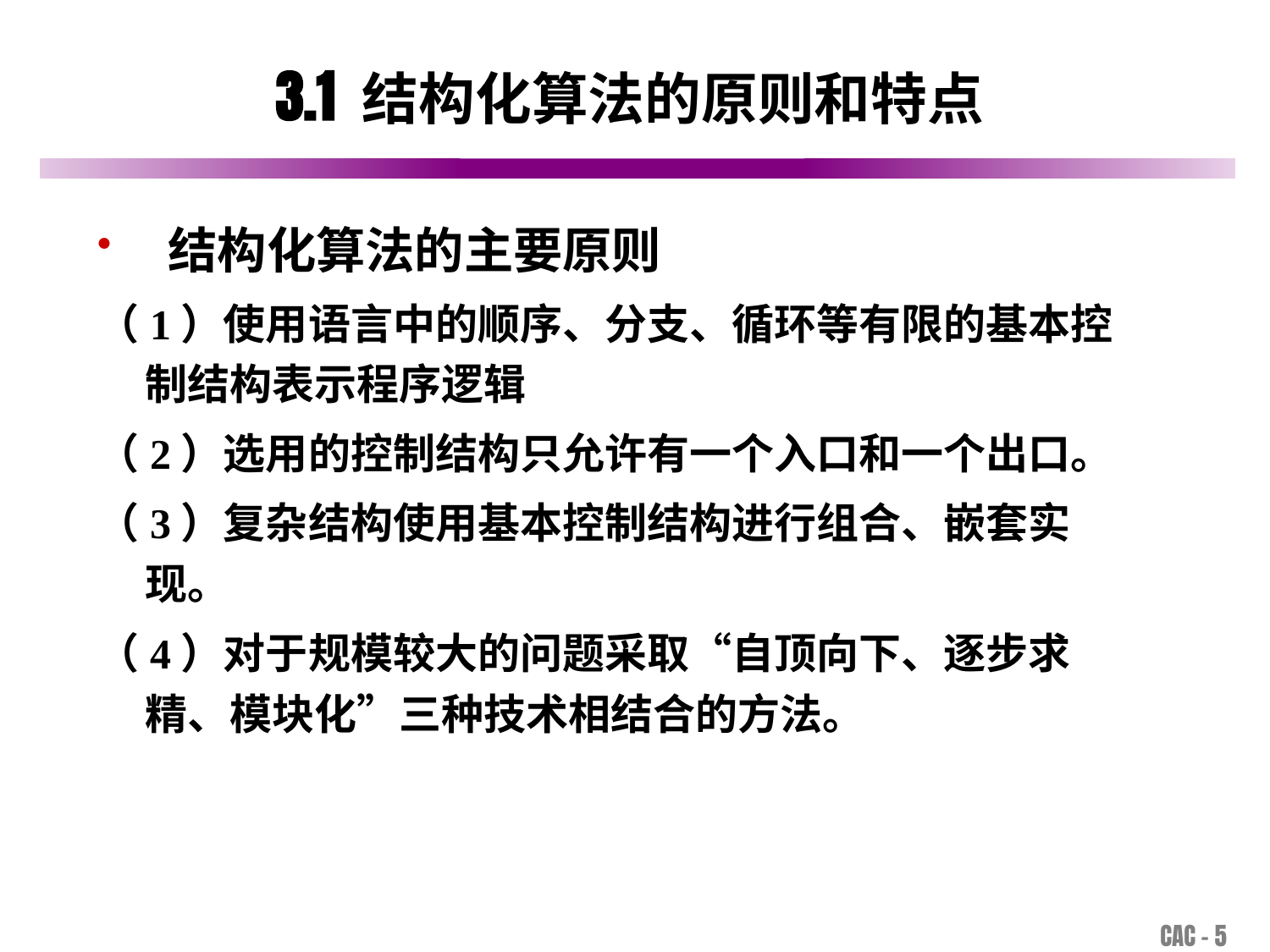

# 3.1 结构化算法的原则和特点
 结构化算法的主要原则
（1）使用语言中的顺序、分支、循环等有限的基本控制结构表示程序逻辑
（2）选用的控制结构只允许有一个入口和一个出口。
（3）复杂结构使用基本控制结构进行组合、嵌套实现。
（4）对于规模较大的问题采取“自顶向下、逐步求精、模块化”三种技术相结合的方法。

5